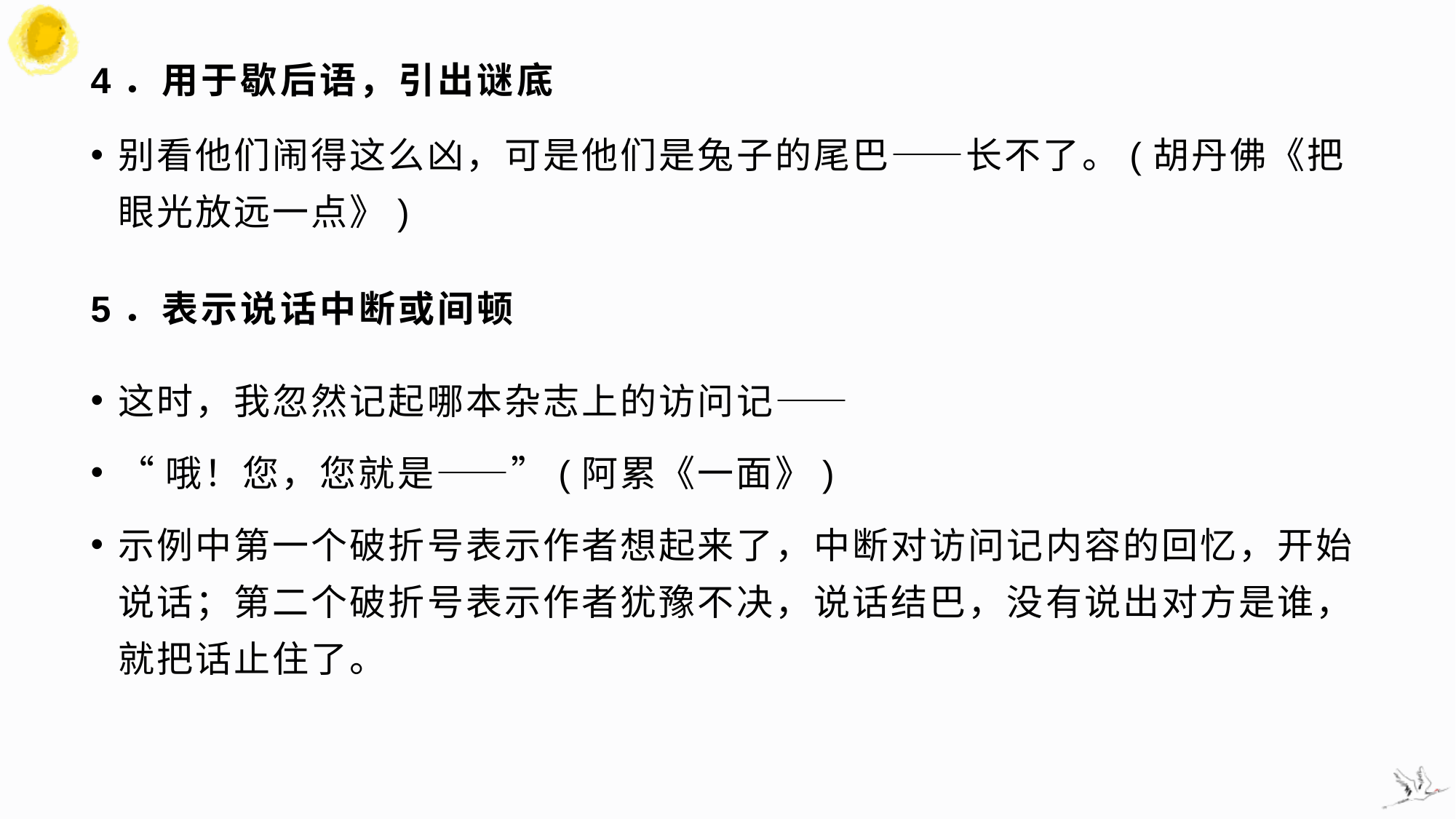

# 4．用于歇后语，引出谜底
别看他们闹得这么凶，可是他们是兔子的尾巴——长不了。(胡丹佛《把眼光放远一点》)
5．表示说话中断或间顿
这时，我忽然记起哪本杂志上的访问记——
“哦！您，您就是——”(阿累《一面》)
示例中第一个破折号表示作者想起来了，中断对访问记内容的回忆，开始说话；第二个破折号表示作者犹豫不决，说话结巴，没有说出对方是谁，就把话止住了。